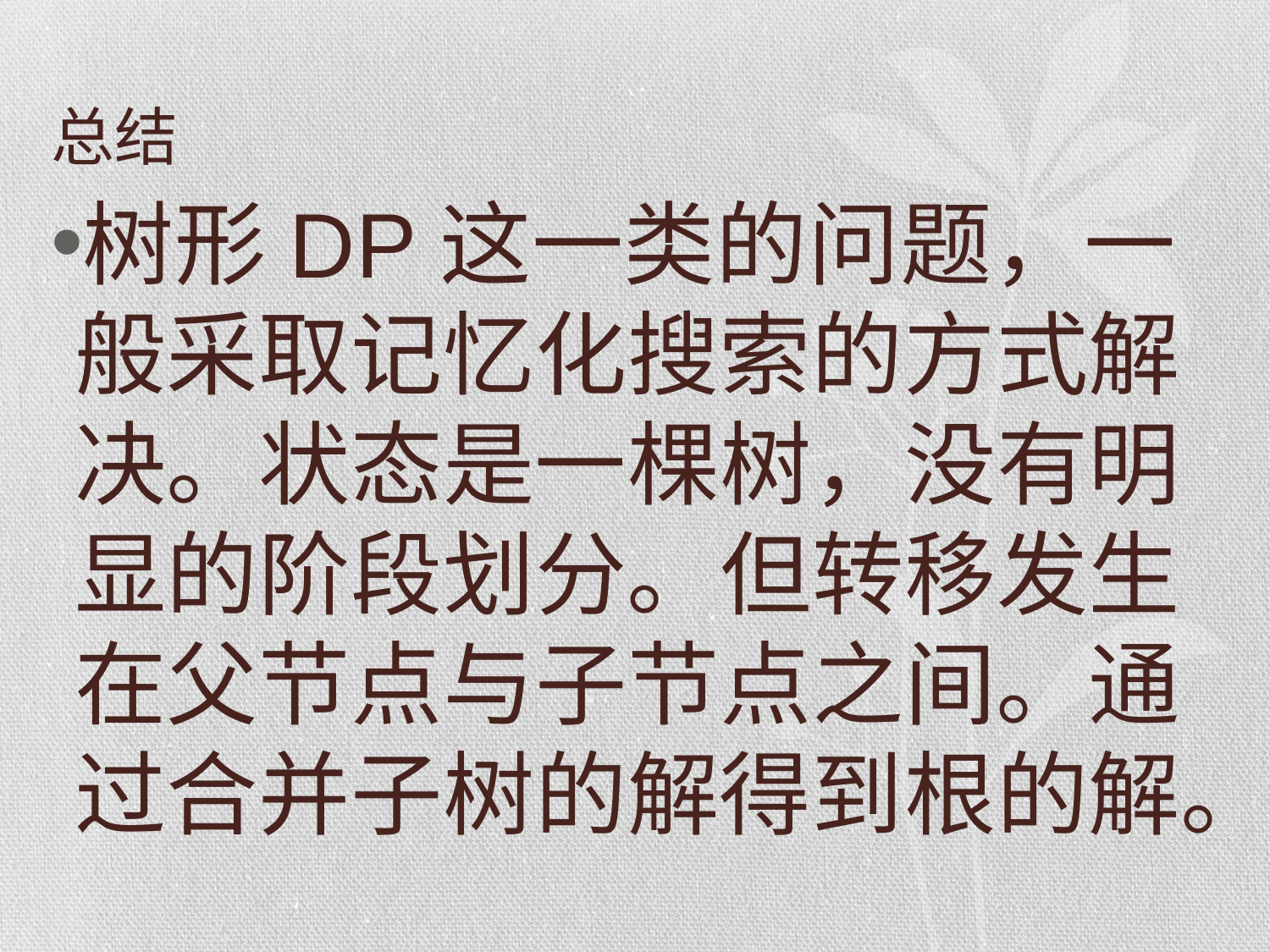

# 总结
树形DP这一类的问题，一般采取记忆化搜索的方式解决。状态是一棵树，没有明显的阶段划分。但转移发生在父节点与子节点之间。通过合并子树的解得到根的解。